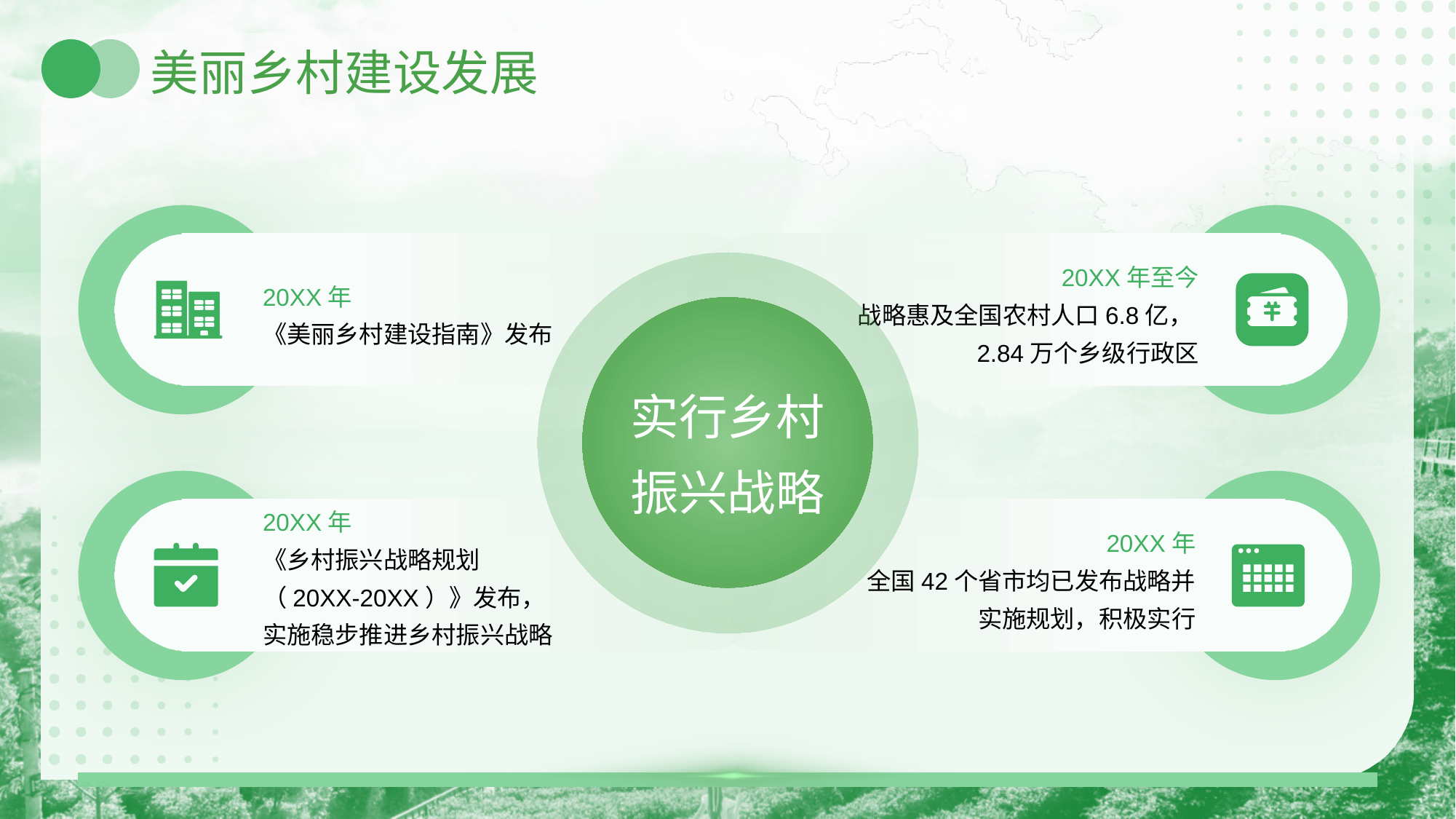

# 美丽乡村建设发展

20XX年
《美丽乡村建设指南》发布

20XX年至今
战略惠及全国农村人口6.8亿，2.84万个乡级行政区

实行乡村
振兴战略

20XX年
《乡村振兴战略规划
（20XX-20XX）》发布，
实施稳步推进乡村振兴战略

20XX年
全国42个省市均已发布战略并实施规划，积极实行